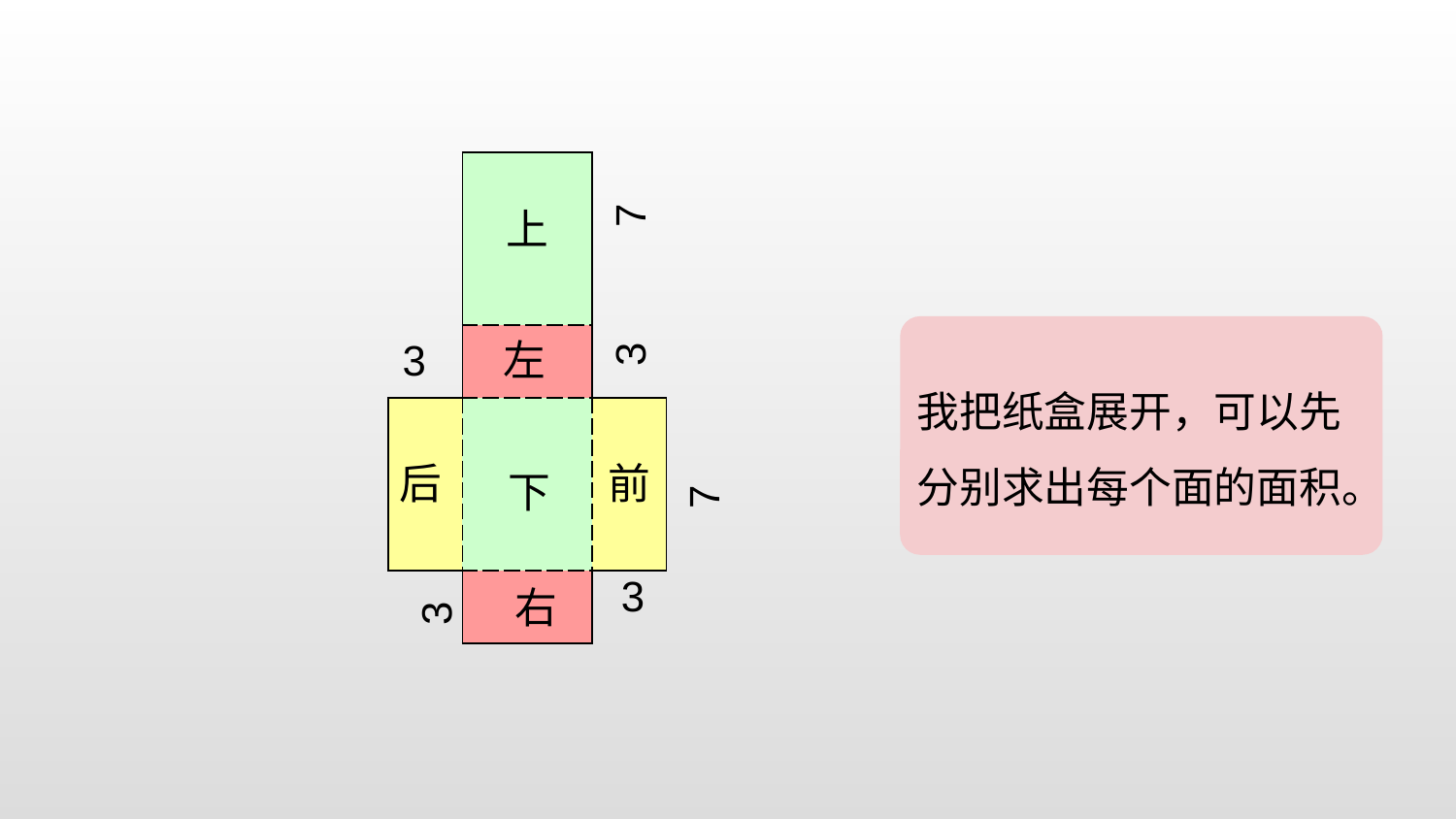

|  |  |  |
| --- | --- | --- |
|  |  |  |
|  |  |  |
|  |  |  |
7
上
我把纸盒展开，可以先分别求出每个面的面积。
3
3
左
后
前
下
7
3
右
3